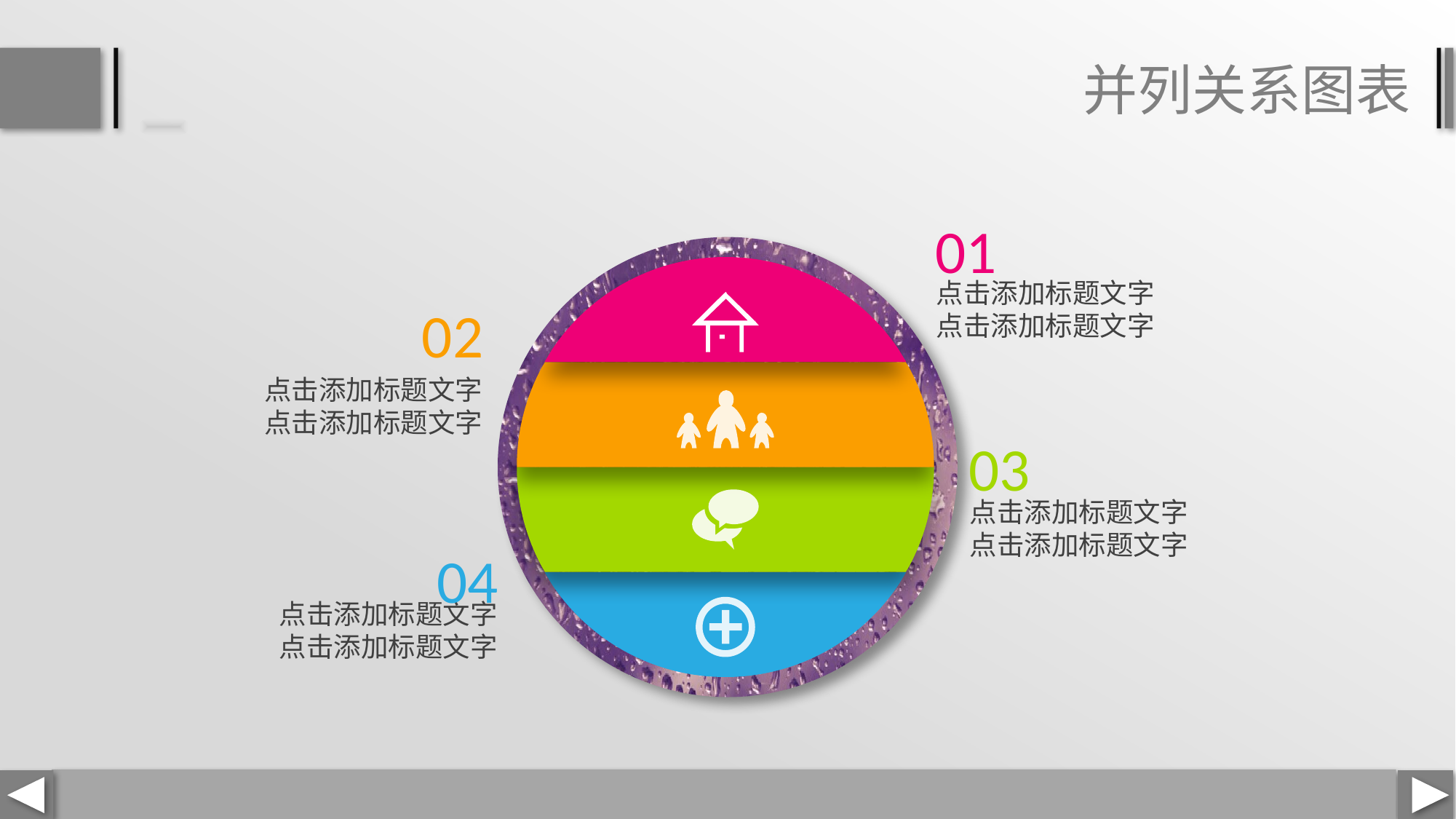

并列关系图表
01

点击添加标题文字
点击添加标题文字
02

点击添加标题文字
点击添加标题文字

03

点击添加标题文字
点击添加标题文字
04

点击添加标题文字
点击添加标题文字